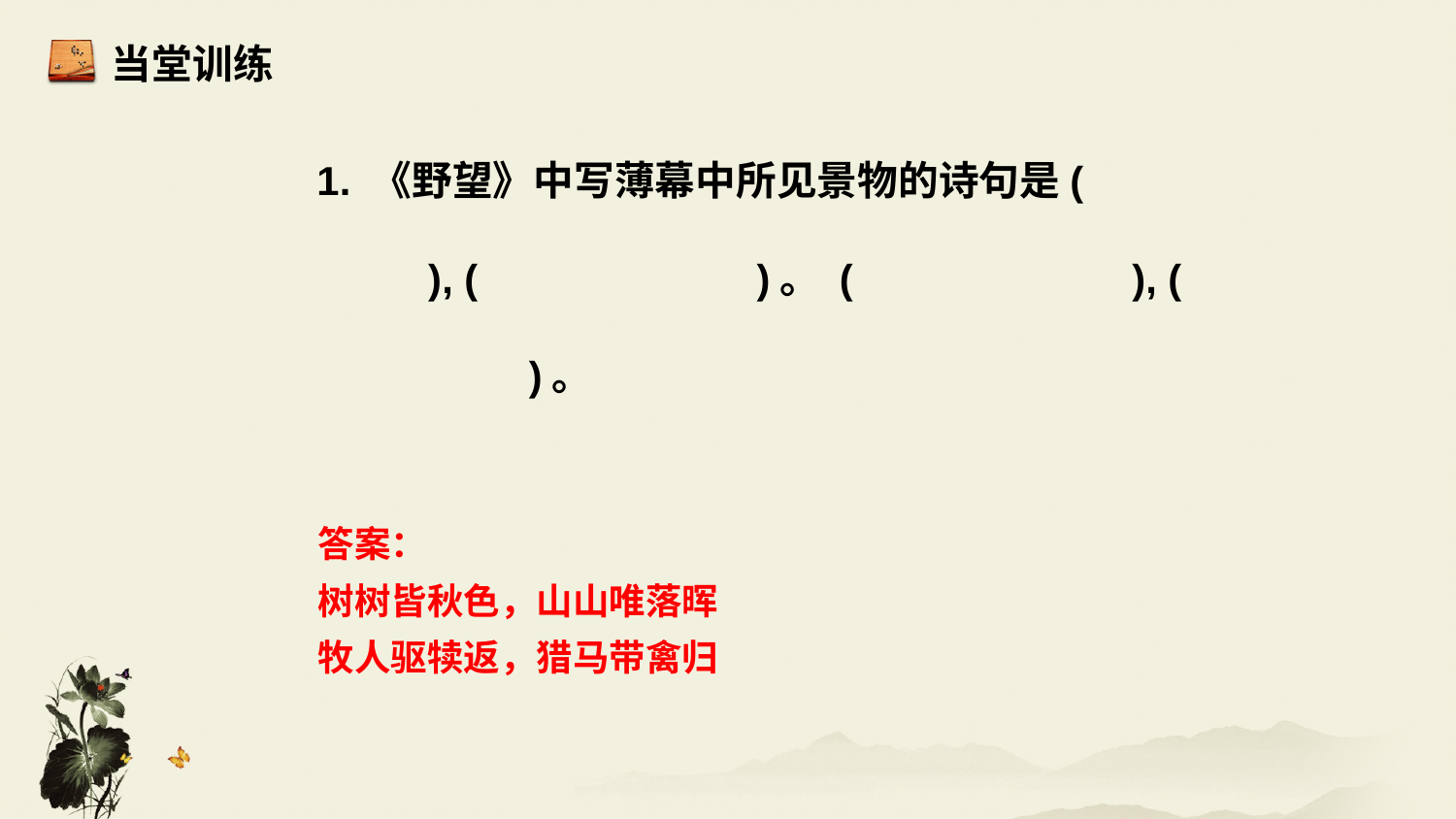

当堂训练
    1. 《野望》中写薄幕中所见景物的诗句是(                         ), (                         )。 (                         ), (                         )。
答案：
树树皆秋色，山山唯落晖
牧人驱犊返，猎马带禽归